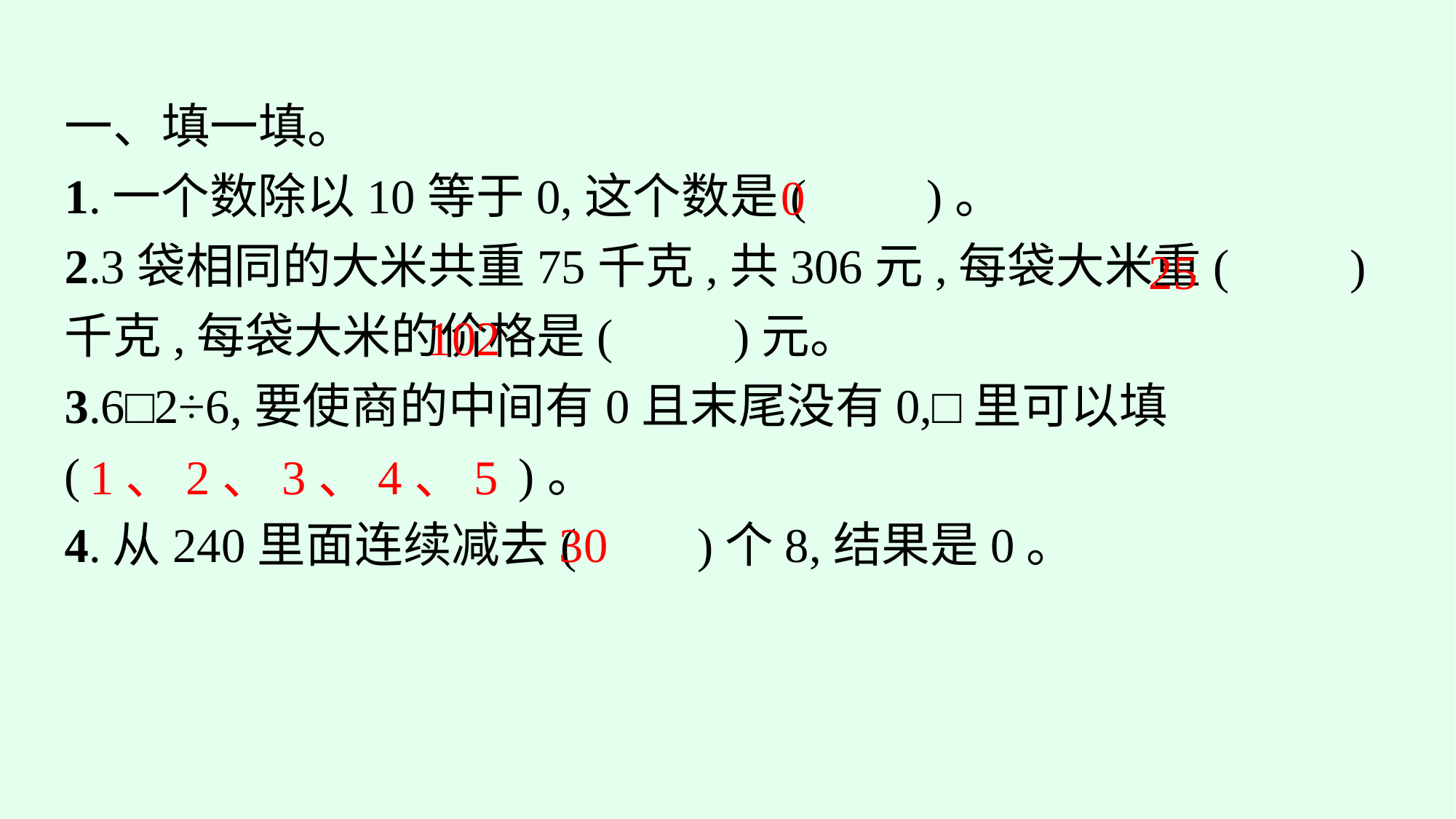

一、填一填。
1.一个数除以10等于0,这个数是(　　)。
2.3袋相同的大米共重75千克,共306元,每袋大米重(　　)千克,每袋大米的价格是(　　)元。
3.6□2÷6,要使商的中间有0且末尾没有0,□里可以填
(                                    )。
4.从240里面连续减去(　　)个8,结果是0。
0
25
102
1、2、3、4、5
30